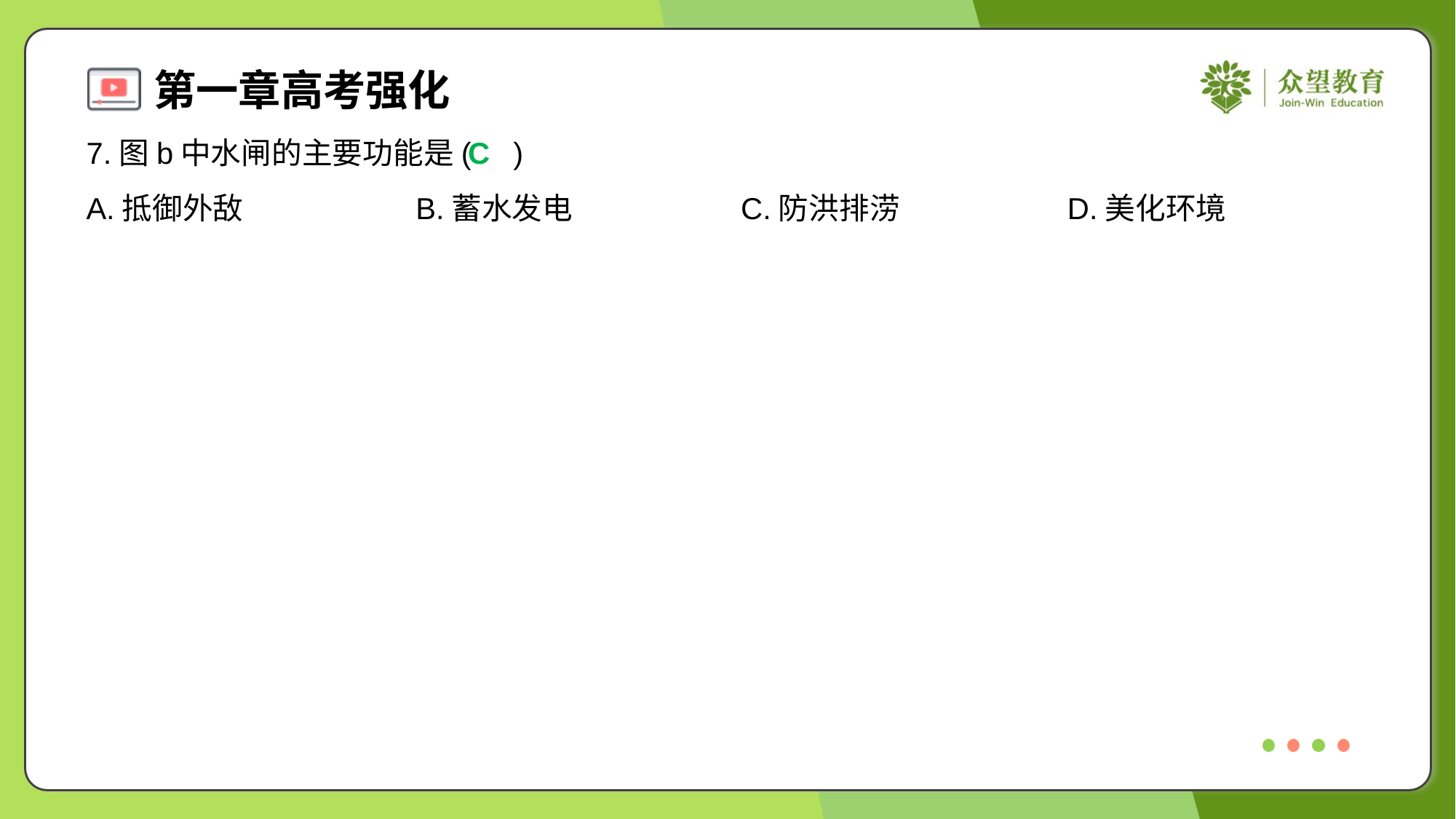

7.图b中水闸的主要功能是(     )
C
A.抵御外敌	B.蓄水发电	C.防洪排涝	D.美化环境